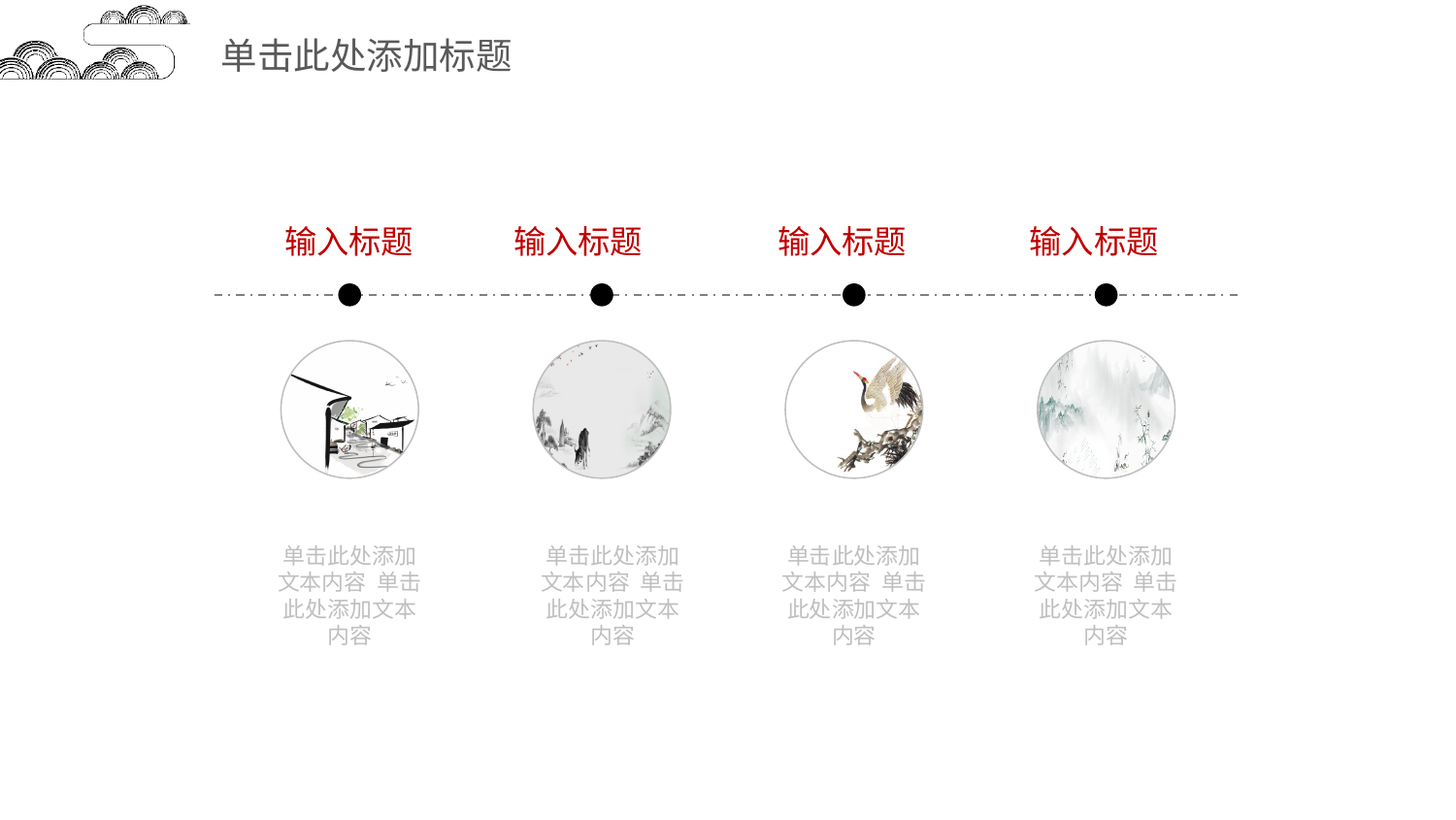

输入标题
输入标题
输入标题
输入标题

单击此处添加文本内容  单击此处添加文本内容
单击此处添加文本内容  单击此处添加文本内容
单击此处添加文本内容  单击此处添加文本内容
单击此处添加文本内容  单击此处添加文本内容